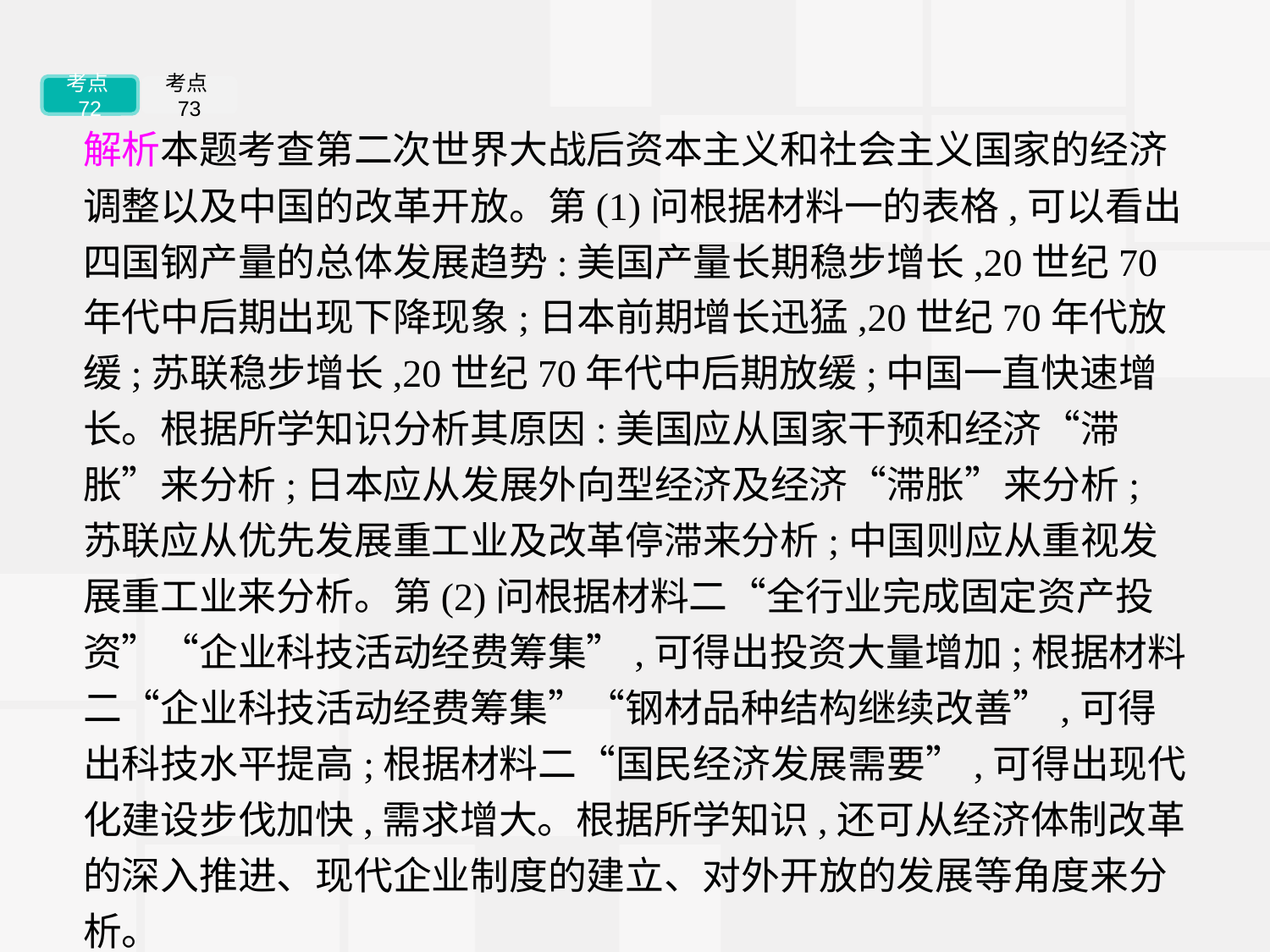

考点72
考点73
解析本题考查第二次世界大战后资本主义和社会主义国家的经济调整以及中国的改革开放。第(1)问根据材料一的表格,可以看出四国钢产量的总体发展趋势:美国产量长期稳步增长,20世纪70年代中后期出现下降现象;日本前期增长迅猛,20世纪70年代放缓;苏联稳步增长,20世纪70年代中后期放缓;中国一直快速增长。根据所学知识分析其原因:美国应从国家干预和经济“滞胀”来分析;日本应从发展外向型经济及经济“滞胀”来分析;苏联应从优先发展重工业及改革停滞来分析;中国则应从重视发展重工业来分析。第(2)问根据材料二“全行业完成固定资产投资”“企业科技活动经费筹集”,可得出投资大量增加;根据材料二“企业科技活动经费筹集”“钢材品种结构继续改善”,可得出科技水平提高;根据材料二“国民经济发展需要”,可得出现代化建设步伐加快,需求增大。根据所学知识,还可从经济体制改革的深入推进、现代企业制度的建立、对外开放的发展等角度来分析。